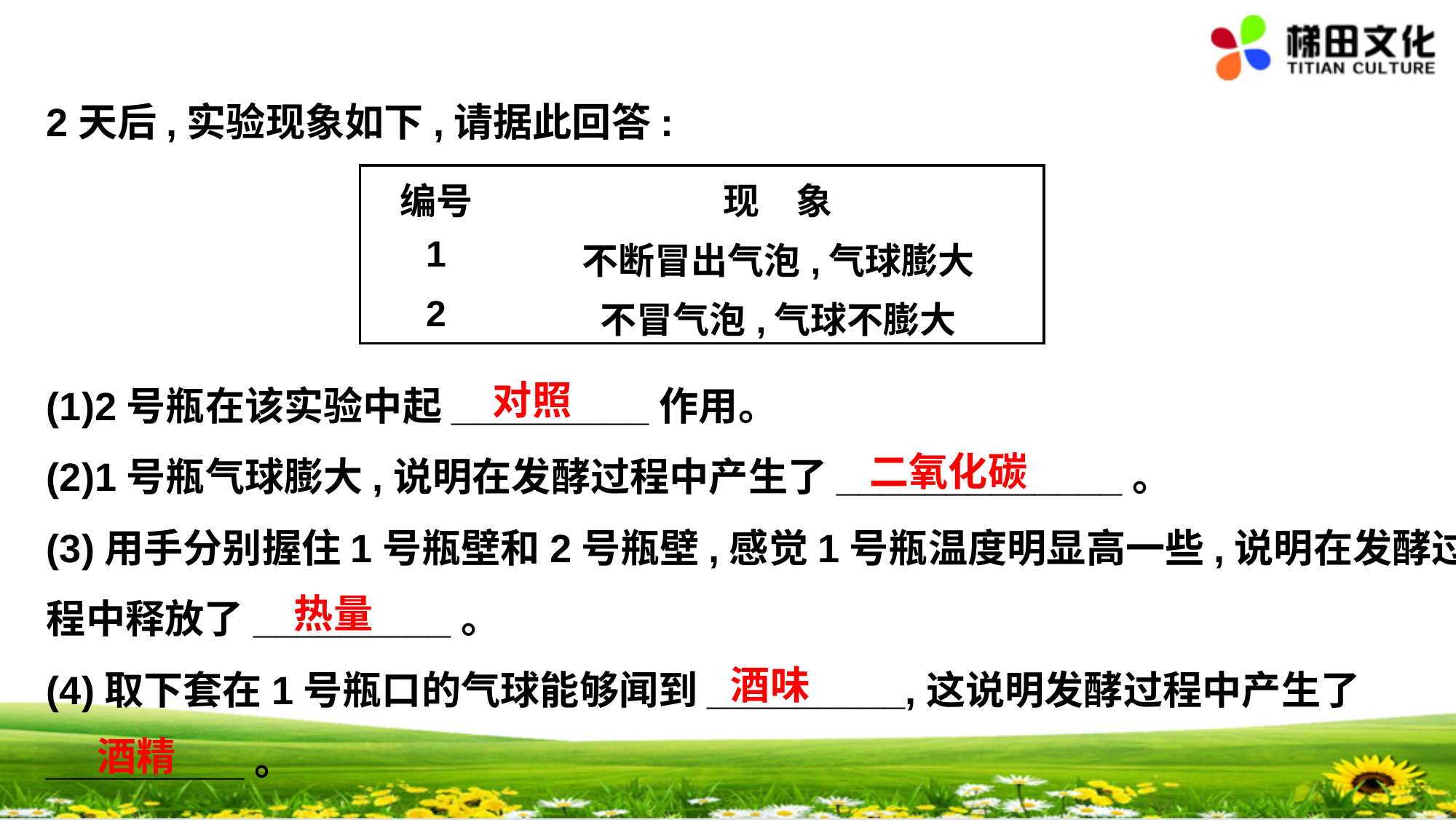

2天后,实验现象如下,请据此回答:

(1)2号瓶在该实验中起_________作用。
(2)1号瓶气球膨大,说明在发酵过程中产生了_____________。
(3)用手分别握住1号瓶壁和2号瓶壁,感觉1号瓶温度明显高一些,说明在发酵过
程中释放了_________。
(4)取下套在1号瓶口的气球能够闻到_________,这说明发酵过程中产生了
_________。
| 编号 | 现　象 |
| --- | --- |
| 1 | 不断冒出气泡,气球膨大 |
| 2 | 不冒气泡,气球不膨大 |
　对照
　二氧化碳
　热量
　酒味
　酒精